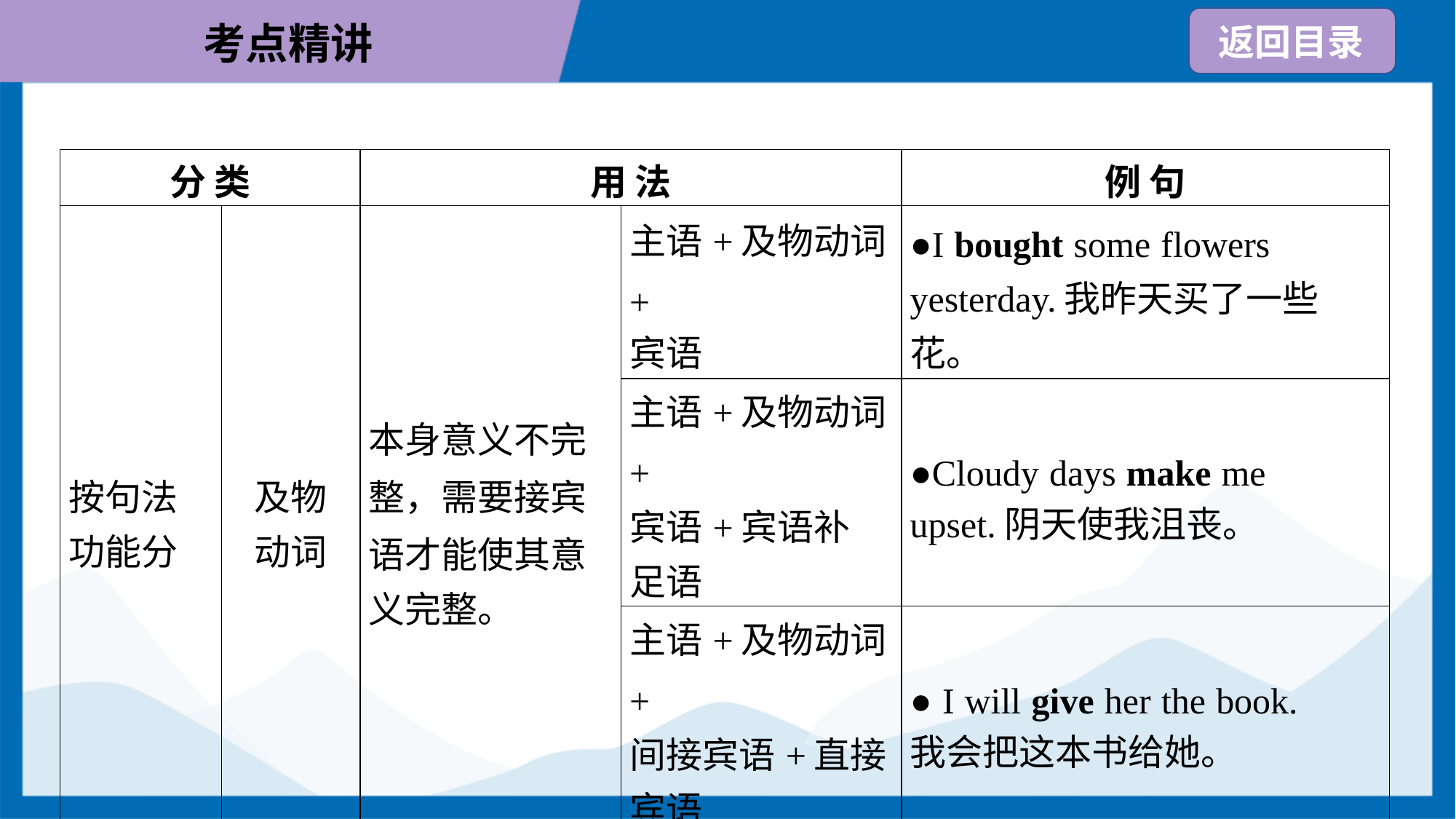

| 分 类 |  | 用 法 |  | 例 句 |
| --- | --- | --- | --- | --- |
| 按句法 功能分 | 及物 动词 | 本身意义不完 整，需要接宾 语才能使其意 义完整。 | 主语+及物动词+ 宾语 | ●I bought some flowers yesterday.我昨天买了一些 花。 |
|  |  |  | 主语+及物动词+ 宾语+宾语补 足语 | ●Cloudy days make me upset.阴天使我沮丧。 |
|  |  |  | 主语+及物动词+ 间接宾语+直接 宾语 | ● I will give her the book. 我会把这本书给她。 |